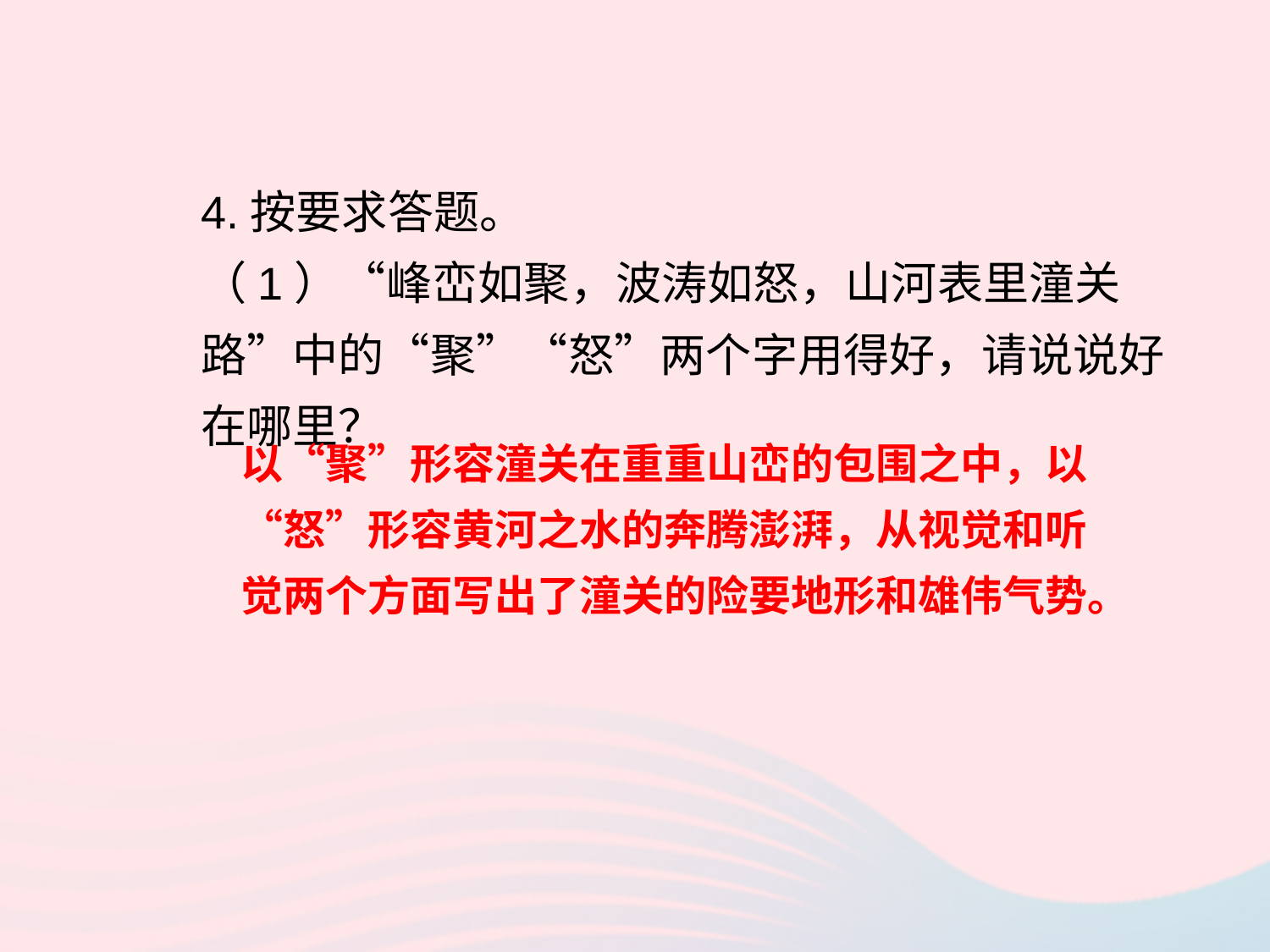

4.按要求答题。
（1）“峰峦如聚，波涛如怒，山河表里潼关路”中的“聚”“怒”两个字用得好，请说说好在哪里？
以“聚”形容潼关在重重山峦的包围之中，以“怒”形容黄河之水的奔腾澎湃，从视觉和听觉两个方面写出了潼关的险要地形和雄伟气势。